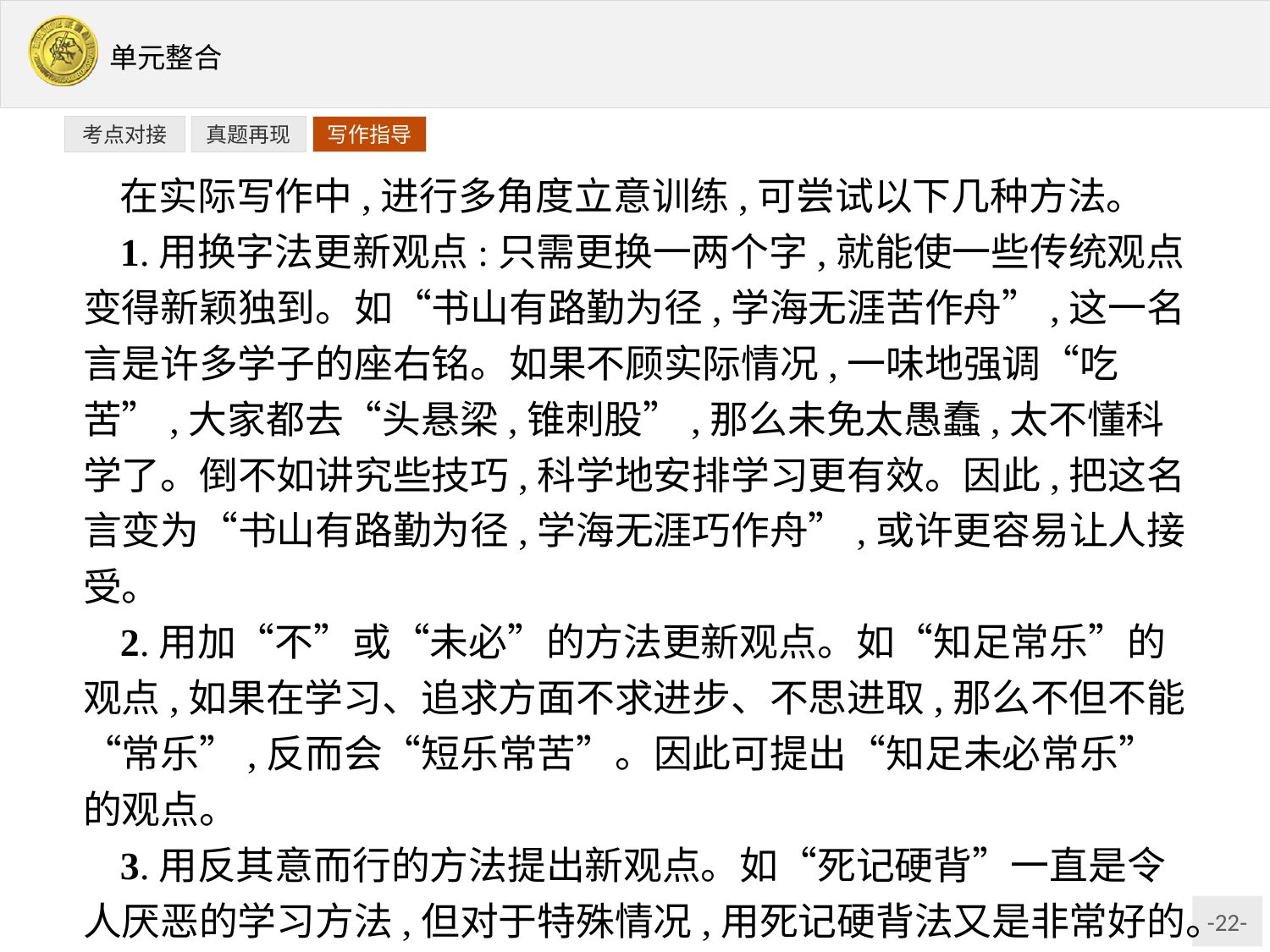

写作指导
考点对接
真题再现
在实际写作中,进行多角度立意训练,可尝试以下几种方法。
1.用换字法更新观点:只需更换一两个字,就能使一些传统观点变得新颖独到。如“书山有路勤为径,学海无涯苦作舟”,这一名言是许多学子的座右铭。如果不顾实际情况,一味地强调“吃苦”,大家都去“头悬梁,锥刺股”,那么未免太愚蠢,太不懂科学了。倒不如讲究些技巧,科学地安排学习更有效。因此,把这名言变为“书山有路勤为径,学海无涯巧作舟”,或许更容易让人接受。
2.用加“不”或“未必”的方法更新观点。如“知足常乐”的观点,如果在学习、追求方面不求进步、不思进取,那么不但不能“常乐”,反而会“短乐常苦”。因此可提出“知足未必常乐”的观点。
3.用反其意而行的方法提出新观点。如“死记硬背”一直是令人厌恶的学习方法,但对于特殊情况,用死记硬背法又是非常好的。如果你要记住一个结论,何必大伤脑筋去找规律、找技巧,不如干脆直接背下来。因此,我们在某些时候可以提倡死记硬背。